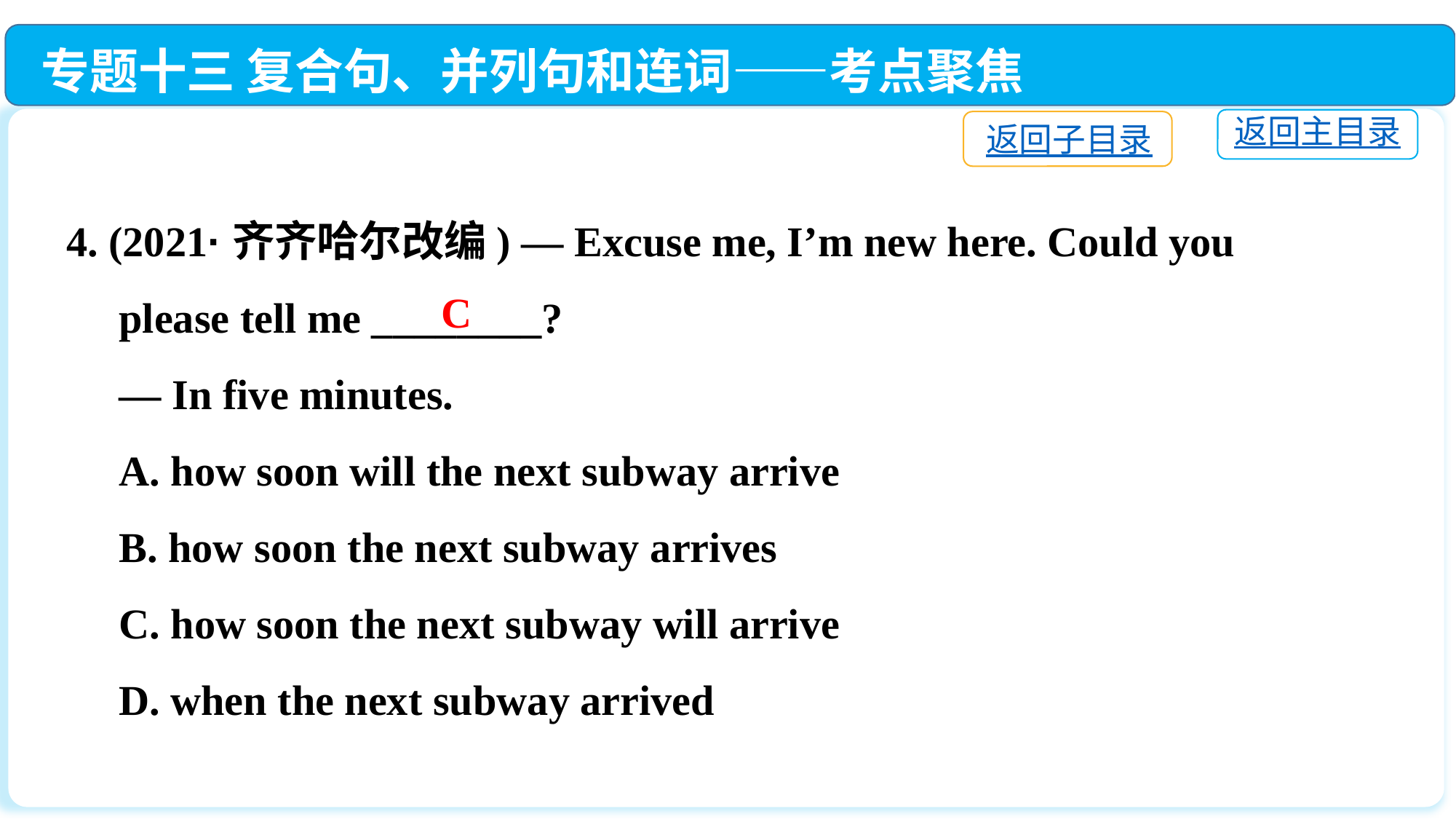

专题十三 复合句、并列句和连词——考点聚焦

返回主目录

返回子目录
4. (2021·齐齐哈尔改编) — Excuse me, I’m new here. Could you
     please tell me ________?
     — In five minutes.
     A. how soon will the next subway arrive
     B. how soon the next subway arrives
     C. how soon the next subway will arrive
     D. when the next subway arrived
C